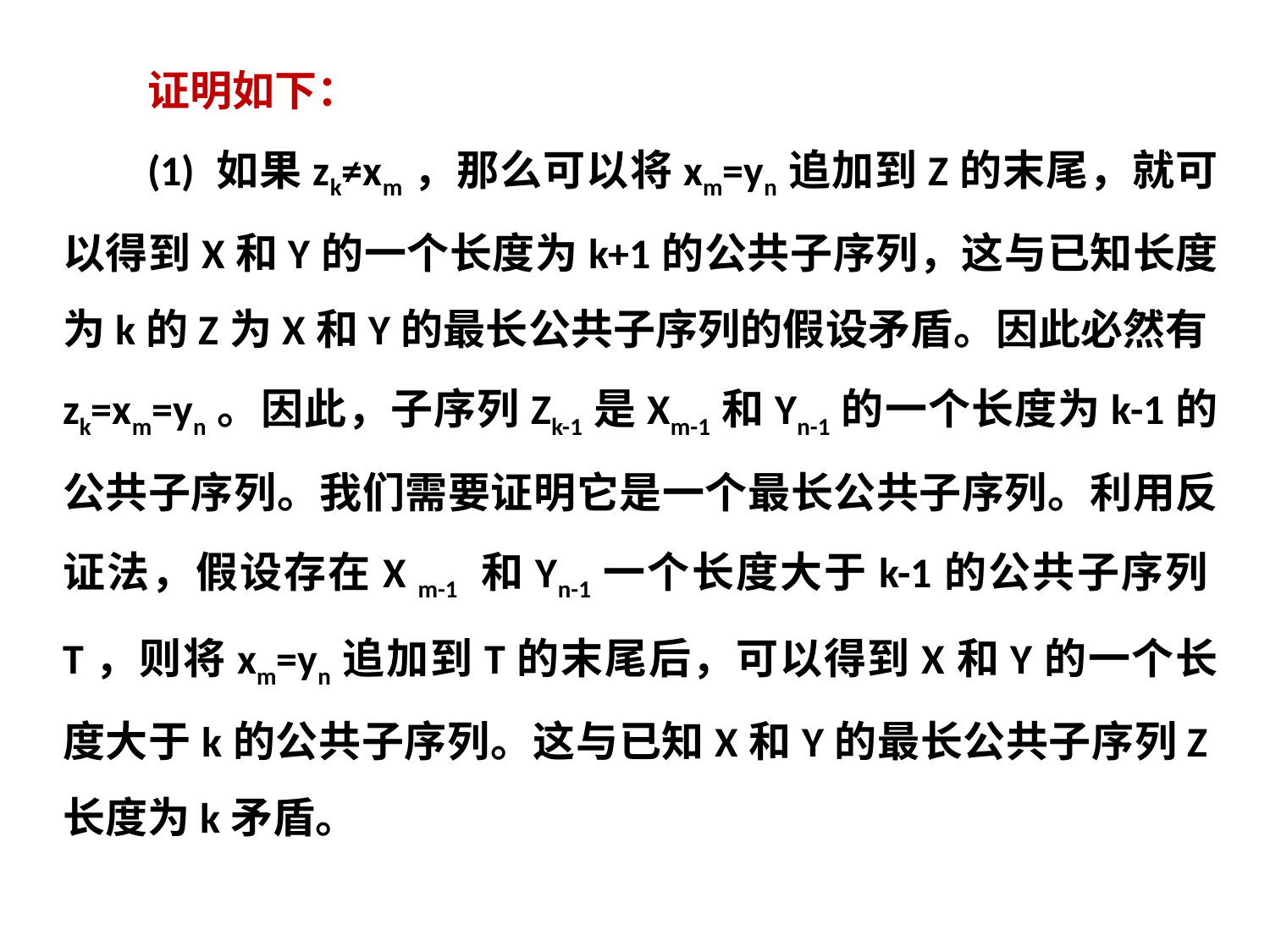

证明如下：
(1) 如果zk≠xm，那么可以将xm=yn追加到Z的末尾，就可以得到X和Y的一个长度为k+1的公共子序列，这与已知长度为k的Z为X和Y的最长公共子序列的假设矛盾。因此必然有zk=xm=yn。因此，子序列Zk-1是Xm-1和Yn-1的一个长度为k-1的公共子序列。我们需要证明它是一个最长公共子序列。利用反证法，假设存在X m-1 和Yn-1一个长度大于k-1的公共子序列T，则将xm=yn追加到T的末尾后，可以得到X和Y的一个长度大于k的公共子序列。这与已知X和Y的最长公共子序列Z长度为k矛盾。